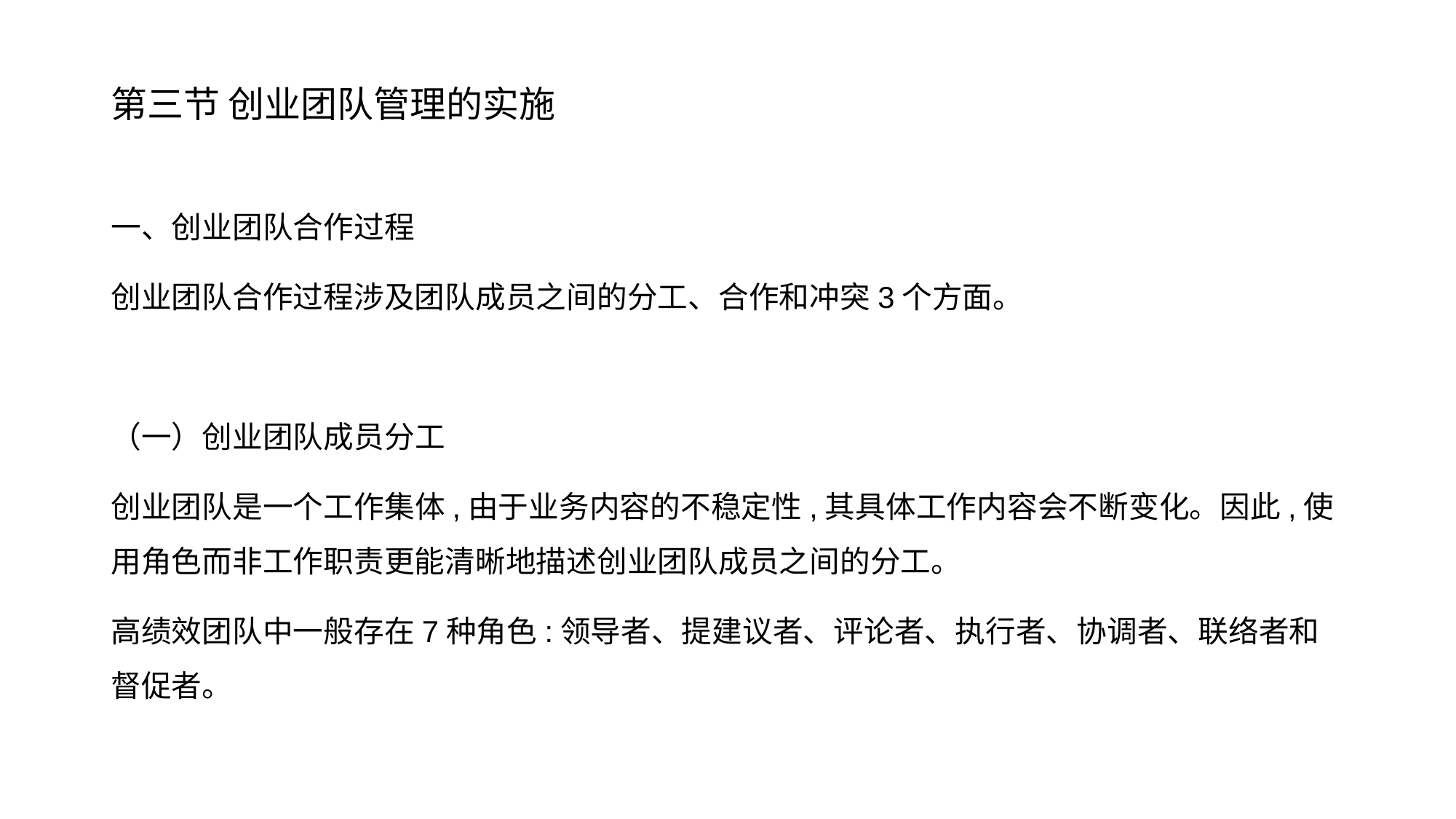

# 第三节 创业团队管理的实施
一、创业团队合作过程
创业团队合作过程涉及团队成员之间的分工、合作和冲突3个方面。

（一）创业团队成员分工
创业团队是一个工作集体,由于业务内容的不稳定性,其具体工作内容会不断变化。因此,使用角色而非工作职责更能清晰地描述创业团队成员之间的分工。
高绩效团队中一般存在7种角色:领导者、提建议者、评论者、执行者、协调者、联络者和督促者。